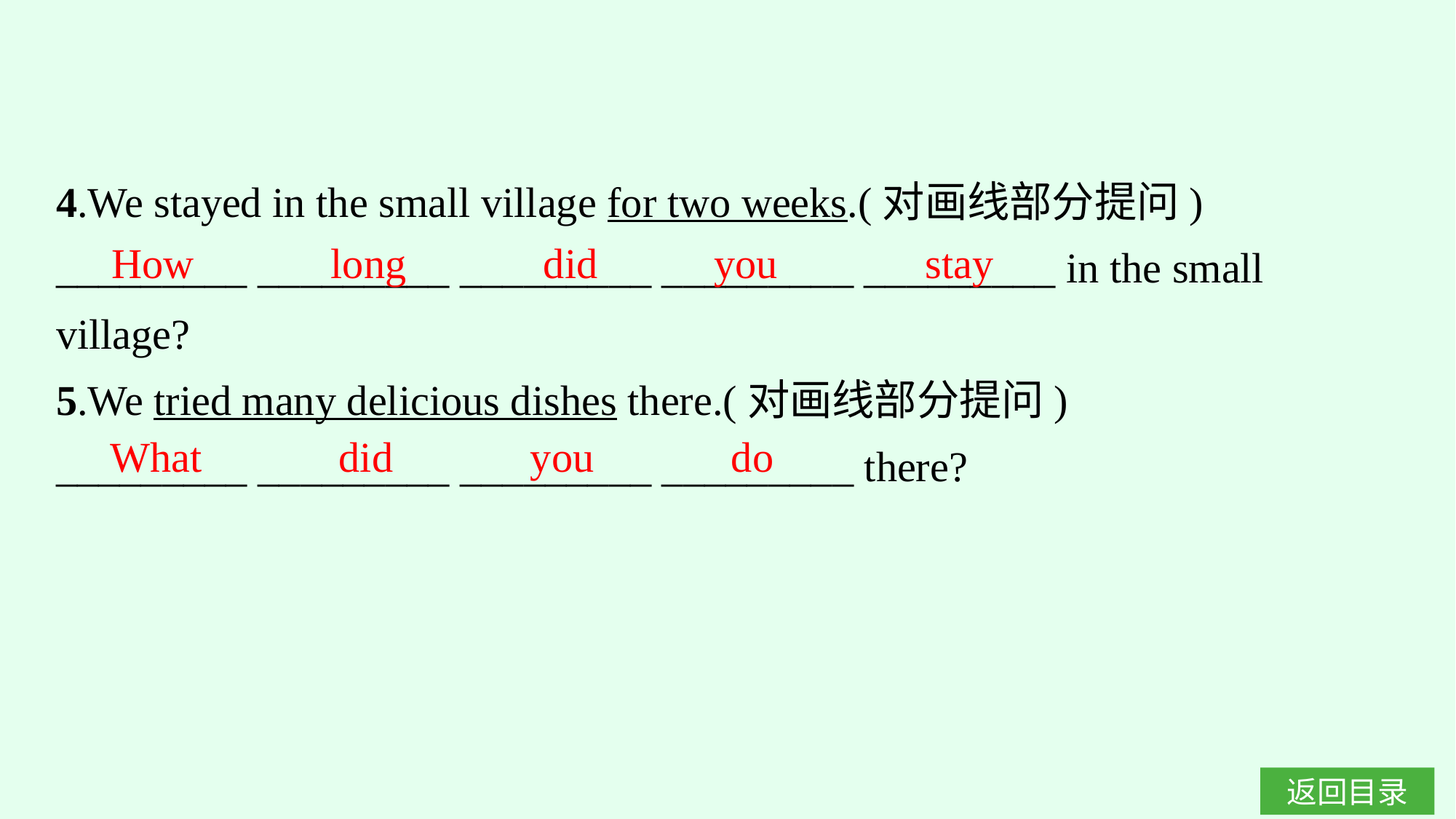

4.We stayed in the small village for two weeks.(对画线部分提问)
_________ _________ _________ _________ _________ in the small village?
5.We tried many delicious dishes there.(对画线部分提问)
_________ _________ _________ _________ there?
How             long             did           you              stay
What             did             you             do